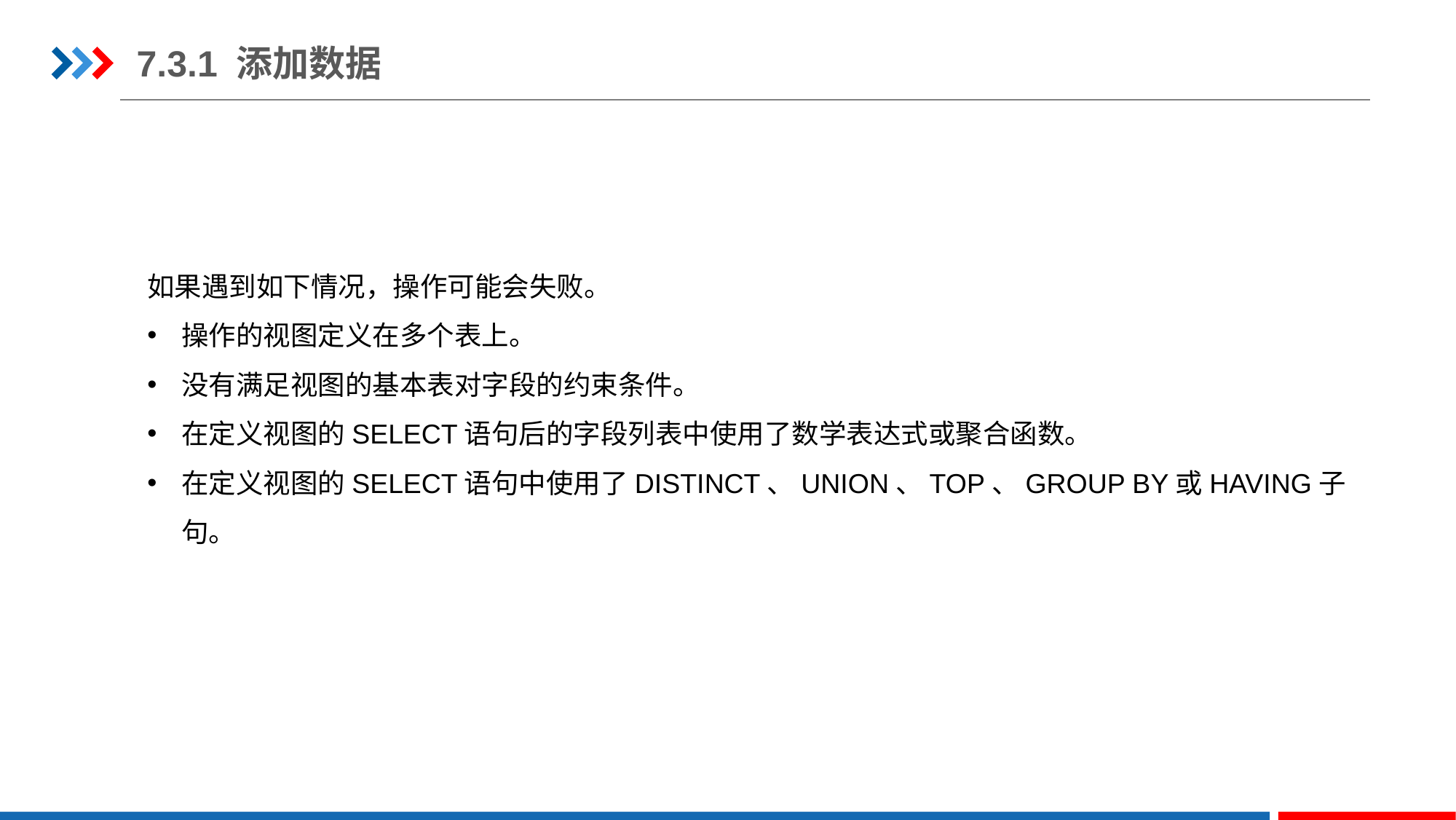

7.3.1 添加数据
如果遇到如下情况，操作可能会失败。
操作的视图定义在多个表上。
没有满足视图的基本表对字段的约束条件。
在定义视图的SELECT语句后的字段列表中使用了数学表达式或聚合函数。
在定义视图的SELECT语句中使用了DISTINCT、UNION、TOP、GROUP BY或HAVING子句。